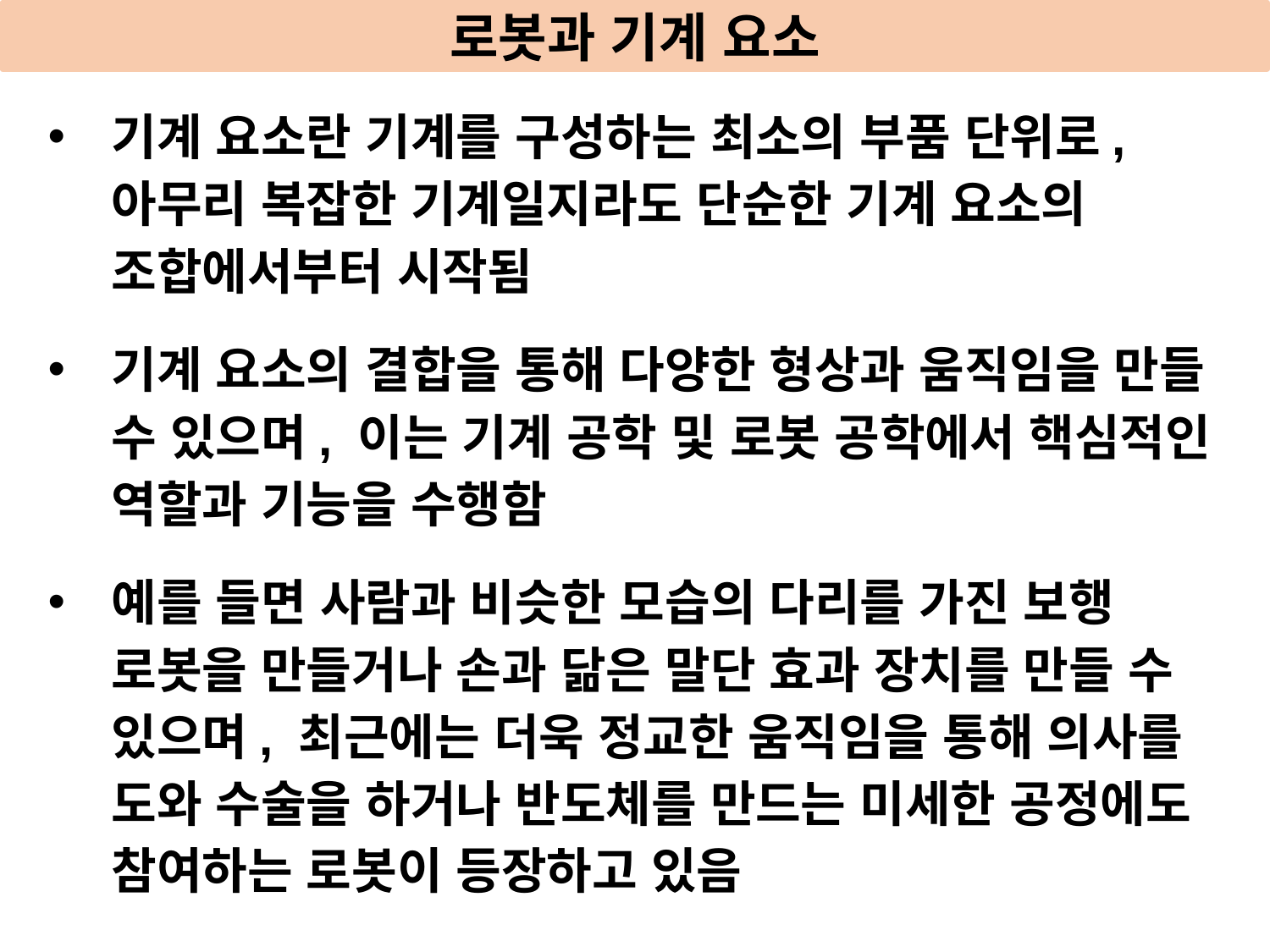

로봇과 기계 요소
기계 요소란 기계를 구성하는 최소의 부품 단위로, 아무리 복잡한 기계일지라도 단순한 기계 요소의 조합에서부터 시작됨
기계 요소의 결합을 통해 다양한 형상과 움직임을 만들 수 있으며, 이는 기계 공학 및 로봇 공학에서 핵심적인 역할과 기능을 수행함
예를 들면 사람과 비슷한 모습의 다리를 가진 보행 로봇을 만들거나 손과 닮은 말단 효과 장치를 만들 수 있으며, 최근에는 더욱 정교한 움직임을 통해 의사를 도와 수술을 하거나 반도체를 만드는 미세한 공정에도 참여하는 로봇이 등장하고 있음